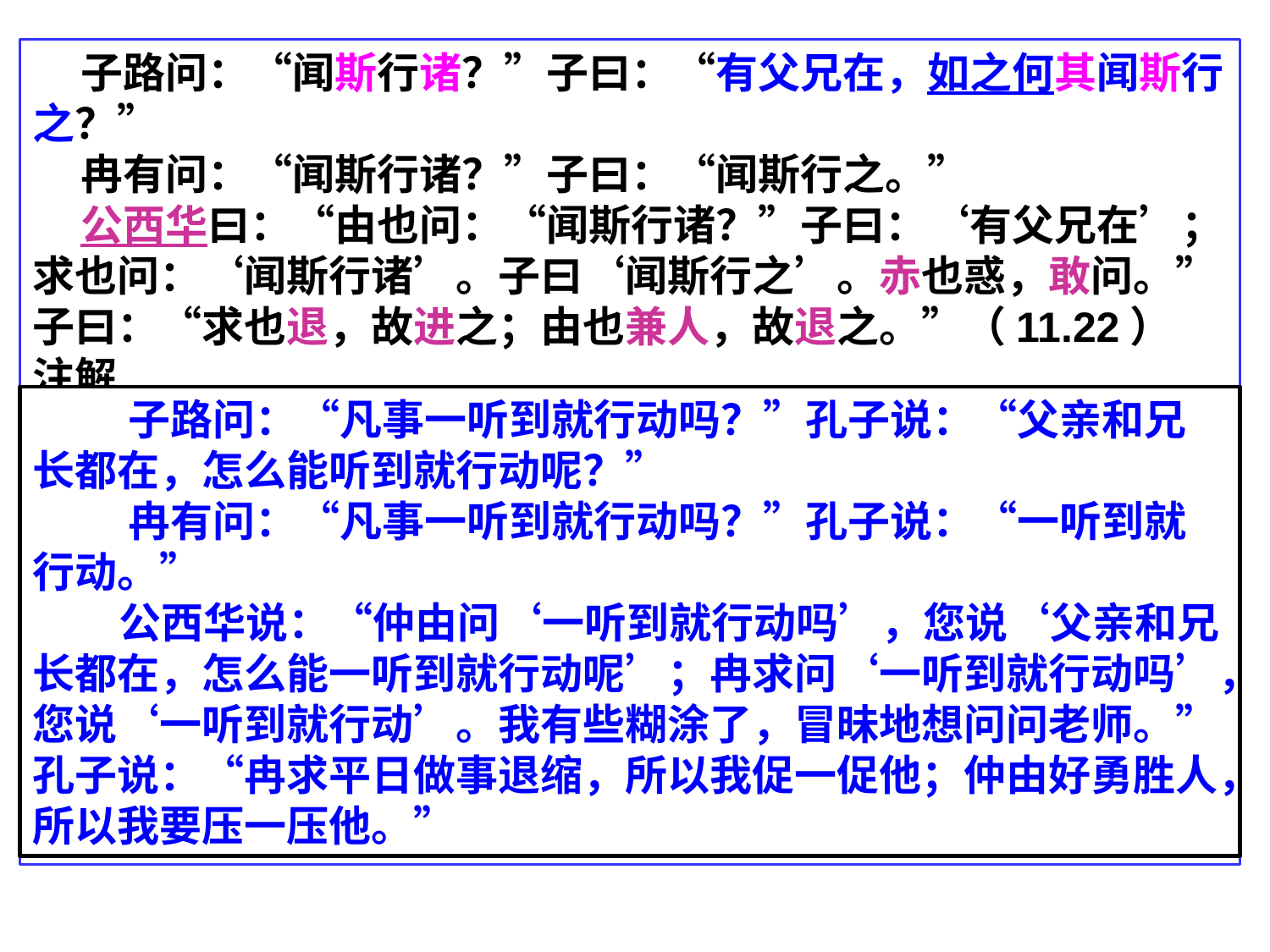

子路问：“闻斯行诸？”子曰：“有父兄在，如之何其闻斯行之？”
    冉有问：“闻斯行诸？”子曰：“闻斯行之。”
    公西华曰：“由也问：“闻斯行诸？”子曰：‘有父兄在’；求也问：‘闻斯行诸’。子曰‘闻斯行之’。赤也惑，敢问。”子曰：“求也退，故进之；由也兼人，故退之。”（11.22）
注解
1.斯：这    诸：之乎
2.文言文固定句式：   如……何 若……何 奈……何
如果插入“之”，就构成“如之何”、“若之何”、“奈之何”，可译为“为什么”或“怎么办”。
3.其：语气副词，起加强反问语气作用。
4.公西华：孔子学生，名赤     敢：敬词，冒昧地
5.退：行事畏缩    进：使动用法，使……进，促进
  兼人：一个人相当于两个人，指敢作敢为。兼，倍
  退：使动用法，使…退，“压一压” 的意思
         子路问：“凡事一听到就行动吗？”孔子说：“父亲和兄长都在，怎么能听到就行动呢？”
         冉有问：“凡事一听到就行动吗？”孔子说：“一听到就行动。”
        公西华说：“仲由问‘一听到就行动吗’，您说‘父亲和兄长都在，怎么能一听到就行动呢’；冉求问‘一听到就行动吗’，您说‘一听到就行动’。我有些糊涂了，冒昧地想问问老师。”孔子说：“冉求平日做事退缩，所以我促一促他；仲由好勇胜人，所以我要压一压他。”